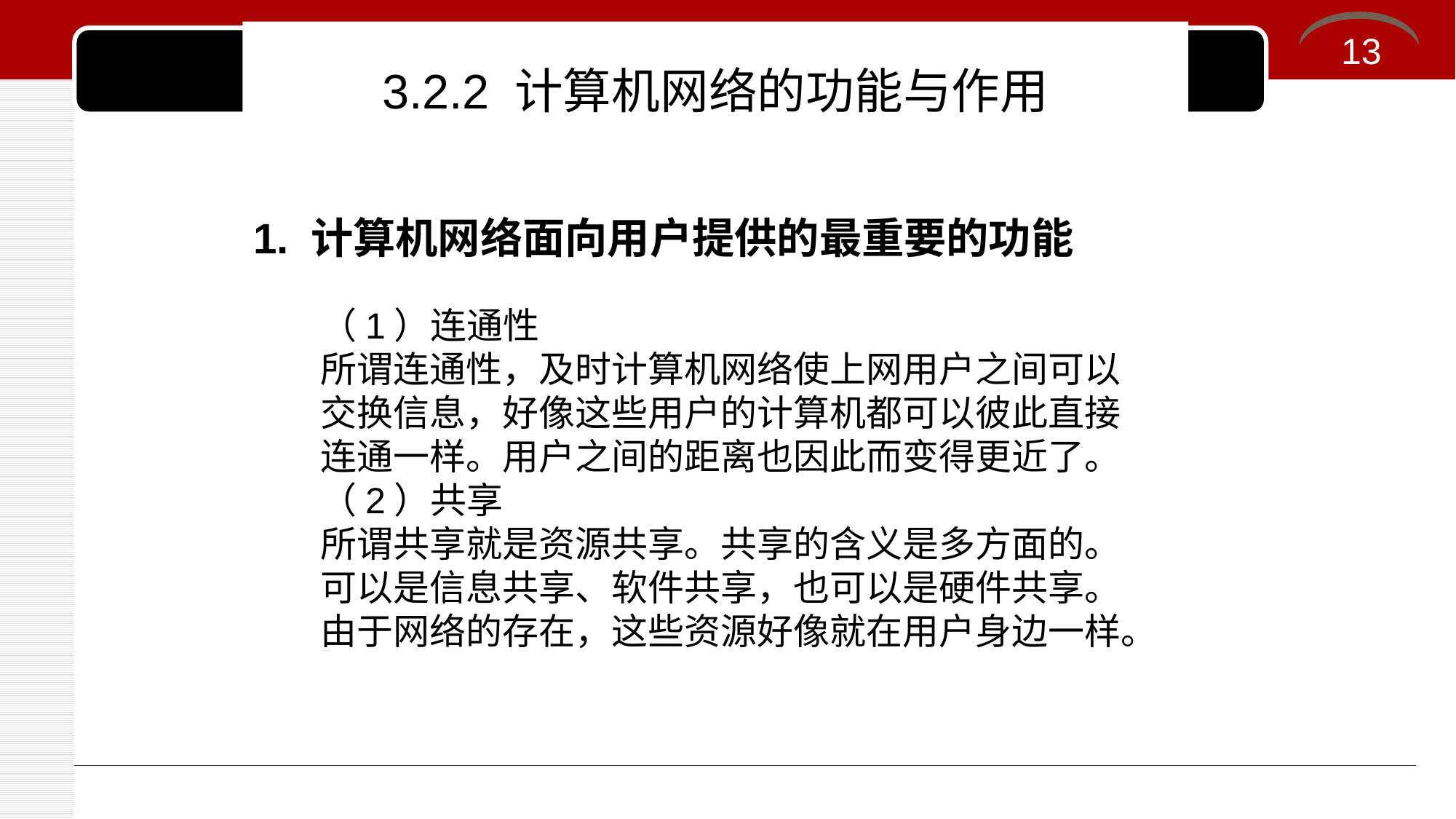

# 3.2.2 计算机网络的功能与作用
13
1. 计算机网络面向用户提供的最重要的功能
（1）连通性
所谓连通性，及时计算机网络使上网用户之间可以交换信息，好像这些用户的计算机都可以彼此直接连通一样。用户之间的距离也因此而变得更近了。
（2）共享
所谓共享就是资源共享。共享的含义是多方面的。可以是信息共享、软件共享，也可以是硬件共享。由于网络的存在，这些资源好像就在用户身边一样。